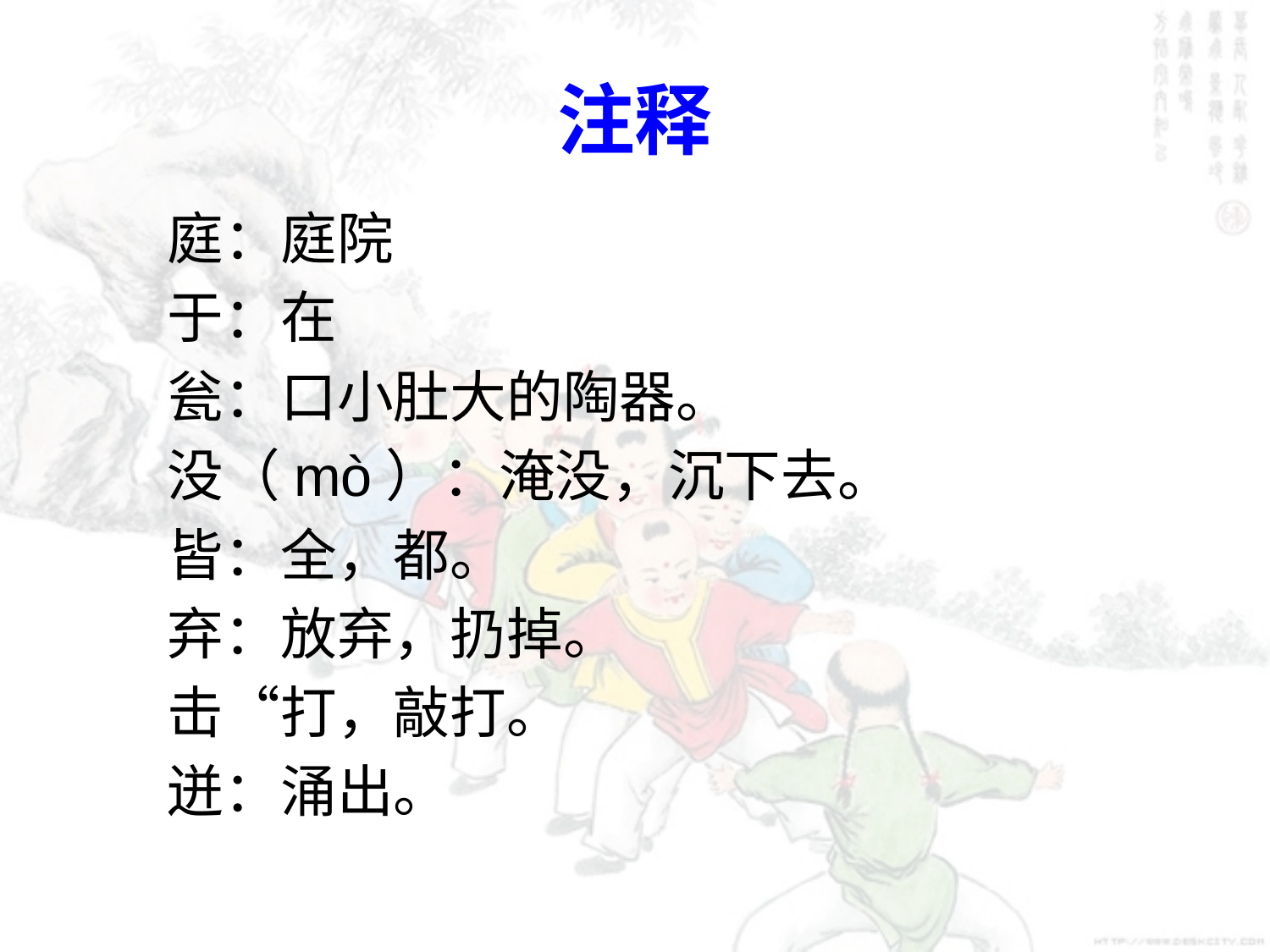

# 注释
庭：庭院
于：在
瓮：口小肚大的陶器。
没（mò）：淹没，沉下去。
皆：全，都。
弃：放弃，扔掉。
击“打，敲打。
迸：涌出。